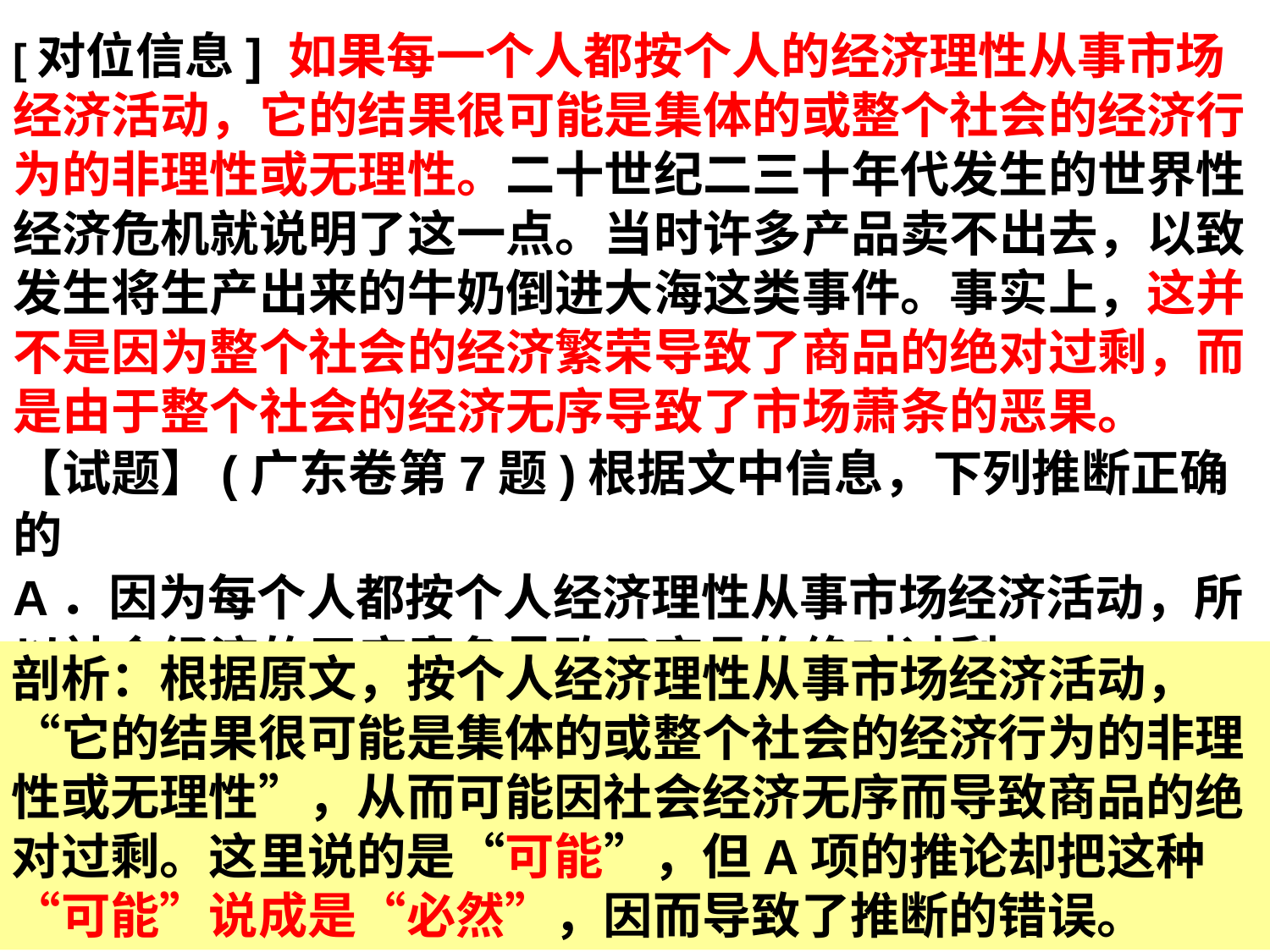

[对位信息] 如果每一个人都按个人的经济理性从事市场经济活动，它的结果很可能是集体的或整个社会的经济行为的非理性或无理性。二十世纪二三十年代发生的世界性经济危机就说明了这一点。当时许多产品卖不出去，以致发生将生产出来的牛奶倒进大海这类事件。事实上，这并不是因为整个社会的经济繁荣导致了商品的绝对过剩，而是由于整个社会的经济无序导致了市场萧条的恶果。
【试题】(广东卷第7题)根据文中信息，下列推断正确的
A．因为每个人都按个人经济理性从事市场经济活动，所以社会经济的无序竞争导致了商品的绝对过剩。
剖析：根据原文，按个人经济理性从事市场经济活动，“它的结果很可能是集体的或整个社会的经济行为的非理性或无理性”，从而可能因社会经济无序而导致商品的绝对过剩。这里说的是“可能”，但A项的推论却把这种“可能”说成是“必然”，因而导致了推断的错误。